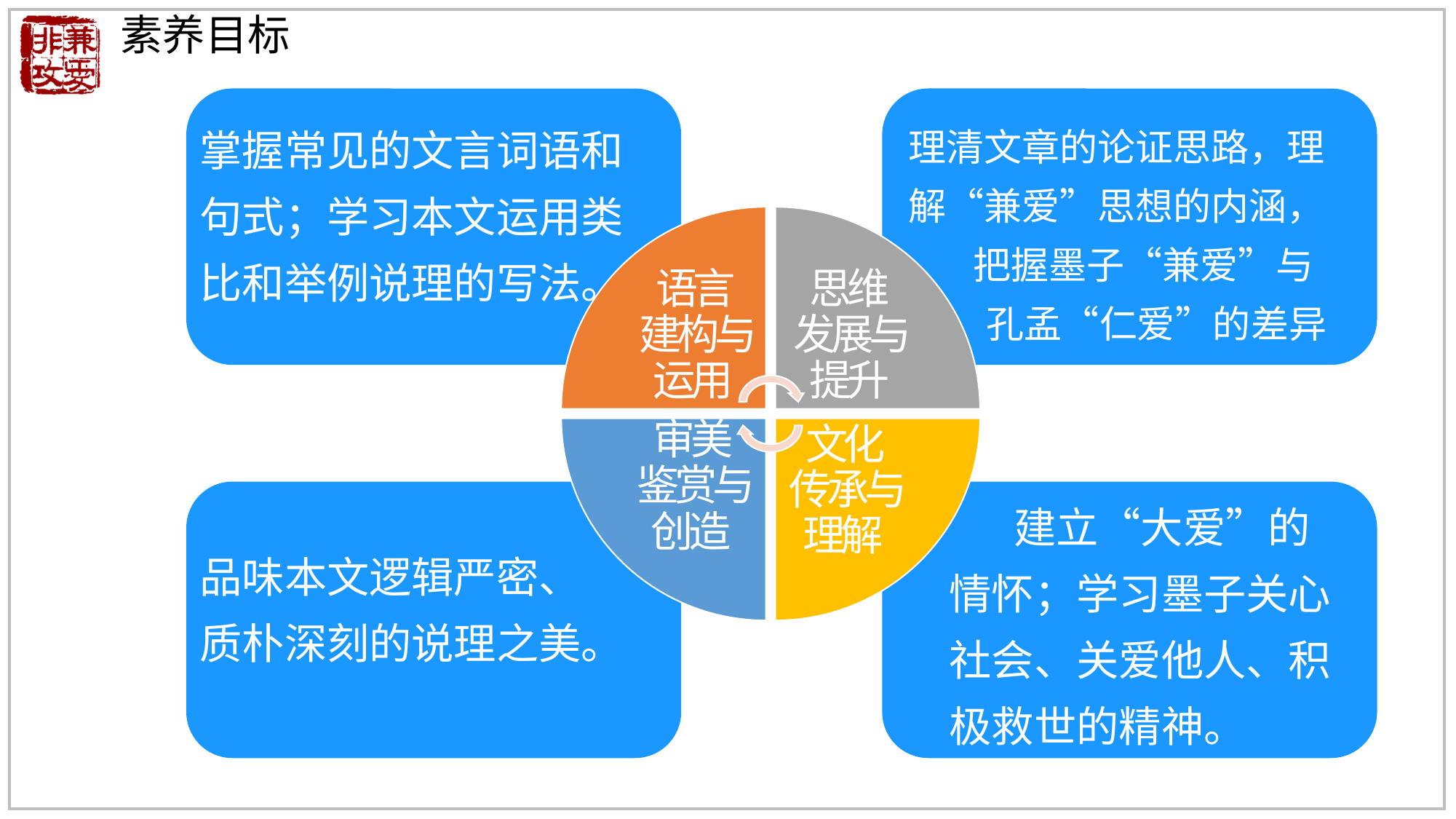

素养目标
掌握常见的文言词语和句式；学习本文运用类比和举例说理的写法。

理清文章的论证思路，理解“兼爱”思想的内涵，
把握墨子“兼爱”与
孔孟“仁爱”的差异
语言
建构与运用
思维
发展与提升
文化
传承与理解
审美
鉴赏与创造
品味本文逻辑严密、
质朴深刻的说理之美。

建立“大爱”的情怀；学习墨子关心社会、关爱他人、积极救世的精神。